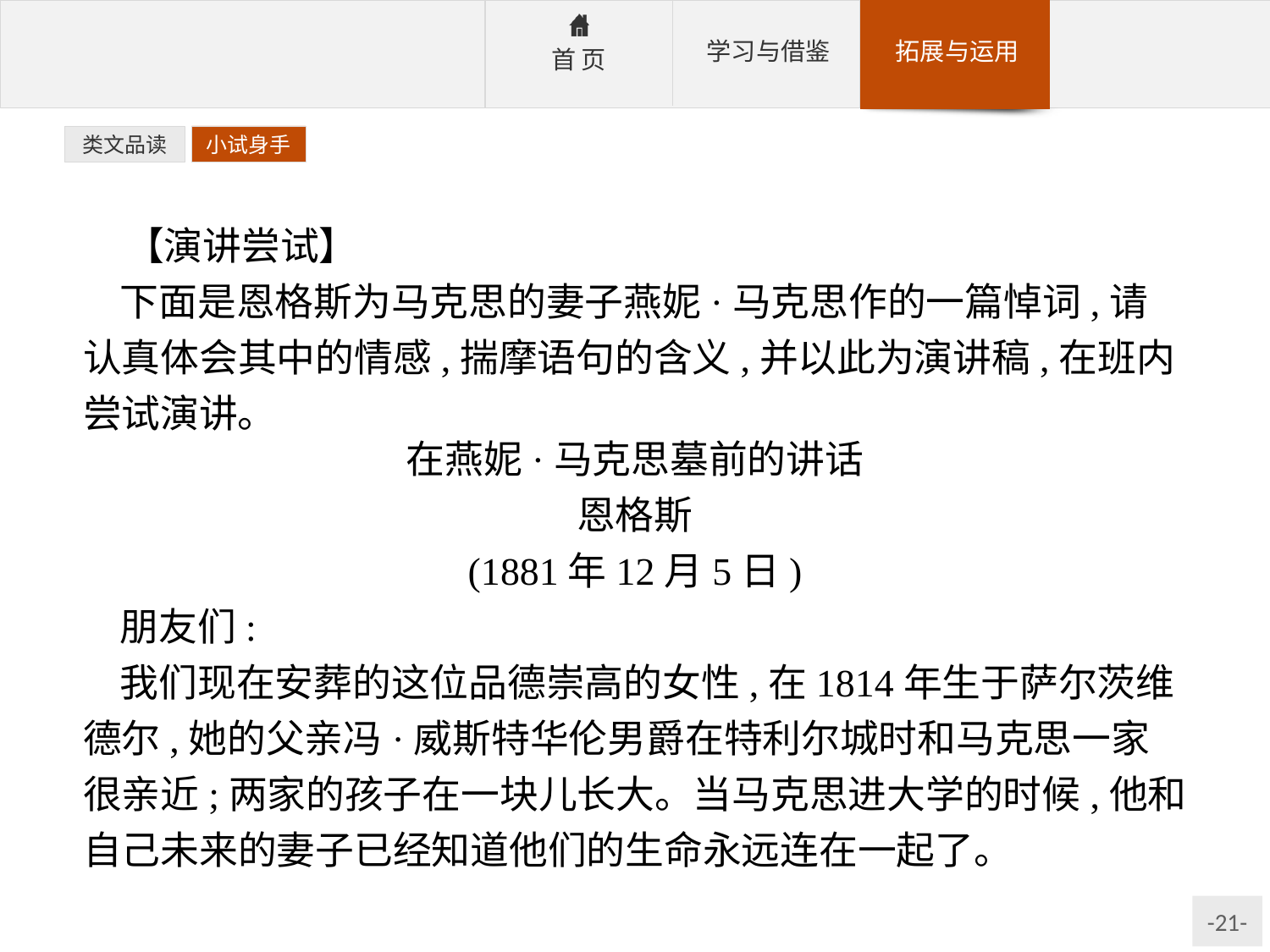

类文品读
小试身手
【演讲尝试】
下面是恩格斯为马克思的妻子燕妮·马克思作的一篇悼词,请认真体会其中的情感,揣摩语句的含义,并以此为演讲稿,在班内尝试演讲。
在燕妮·马克思墓前的讲话
恩格斯
(1881年12月5日)
朋友们:
我们现在安葬的这位品德崇高的女性,在1814年生于萨尔茨维德尔,她的父亲冯·威斯特华伦男爵在特利尔城时和马克思一家很亲近;两家的孩子在一块儿长大。当马克思进大学的时候,他和自己未来的妻子已经知道他们的生命永远连在一起了。